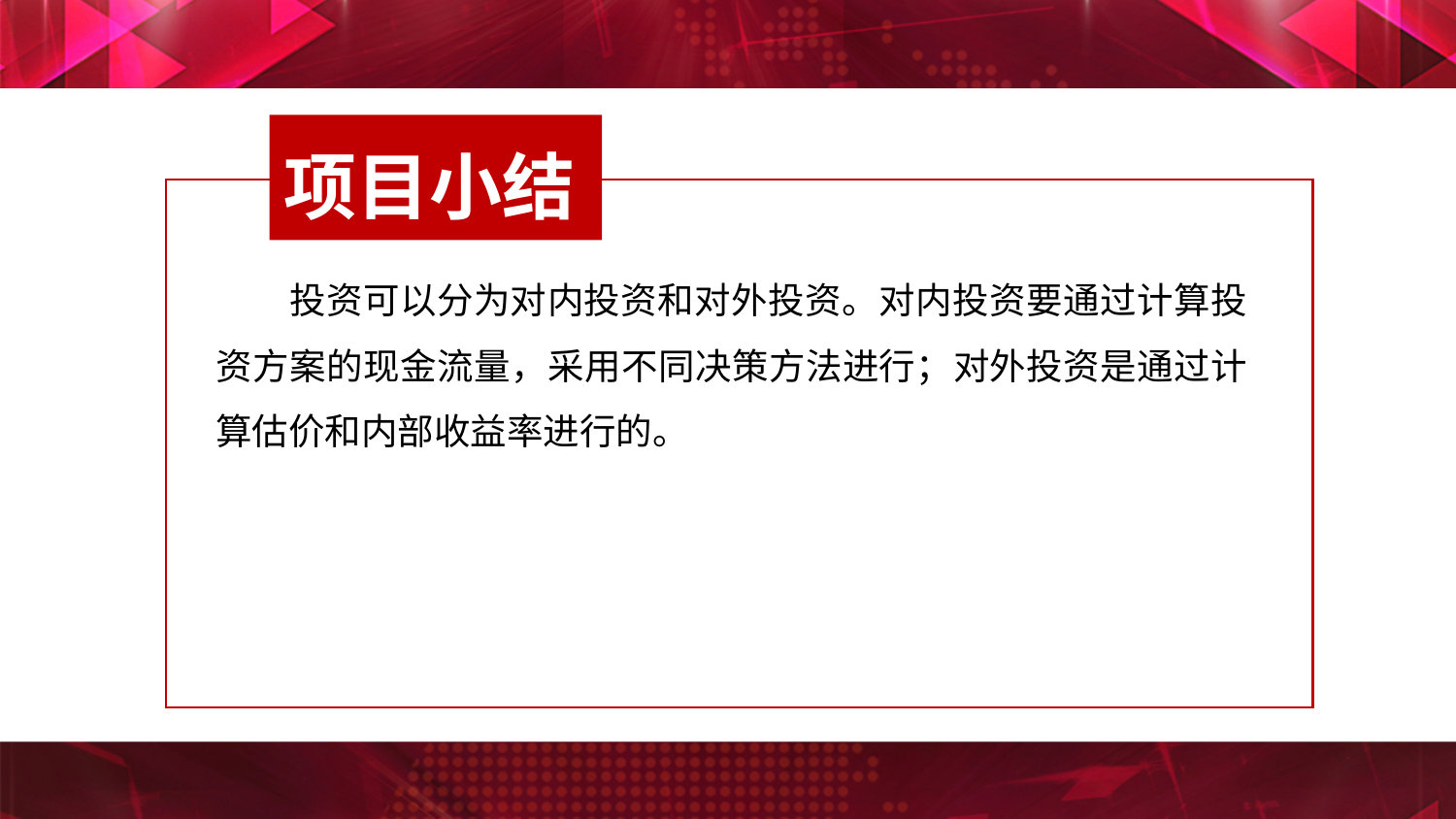

项目小结

　　投资可以分为对内投资和对外投资。对内投资要通过计算投资方案的现金流量，采用不同决策方法进行；对外投资是通过计算估价和内部收益率进行的。